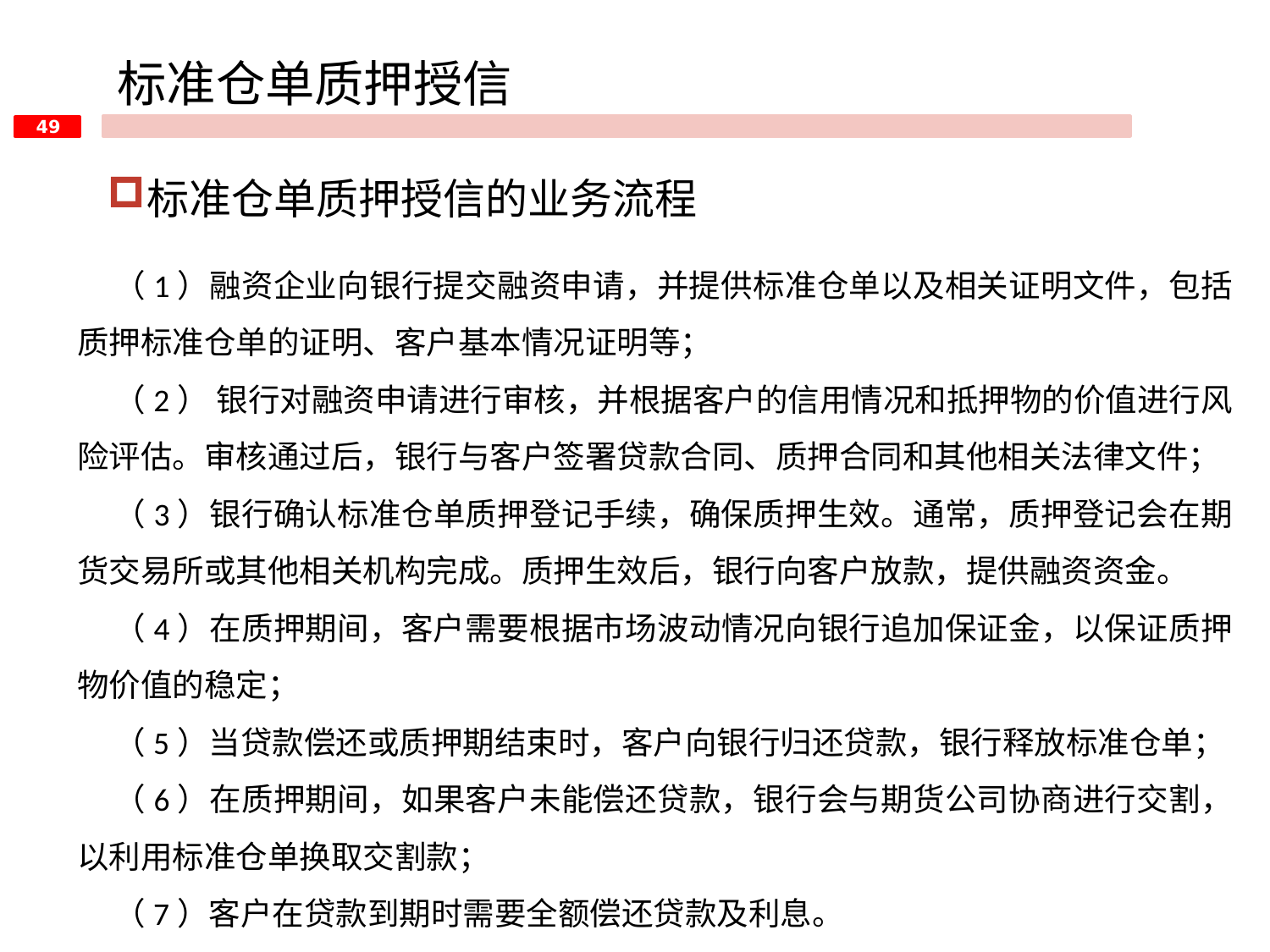

标准仓单质押授信
49
标准仓单质押授信的业务流程
（1）融资企业向银行提交融资申请，并提供标准仓单以及相关证明文件，包括质押标准仓单的证明、客户基本情况证明等；
（2） 银行对融资申请进行审核，并根据客户的信用情况和抵押物的价值进行风险评估。审核通过后，银行与客户签署贷款合同、质押合同和其他相关法律文件；
（3）银行确认标准仓单质押登记手续，确保质押生效。通常，质押登记会在期货交易所或其他相关机构完成。质押生效后，银行向客户放款，提供融资资金。
（4）在质押期间，客户需要根据市场波动情况向银行追加保证金，以保证质押物价值的稳定；
（5）当贷款偿还或质押期结束时，客户向银行归还贷款，银行释放标准仓单；
（6）在质押期间，如果客户未能偿还贷款，银行会与期货公司协商进行交割，以利用标准仓单换取交割款；
（7）客户在贷款到期时需要全额偿还贷款及利息。